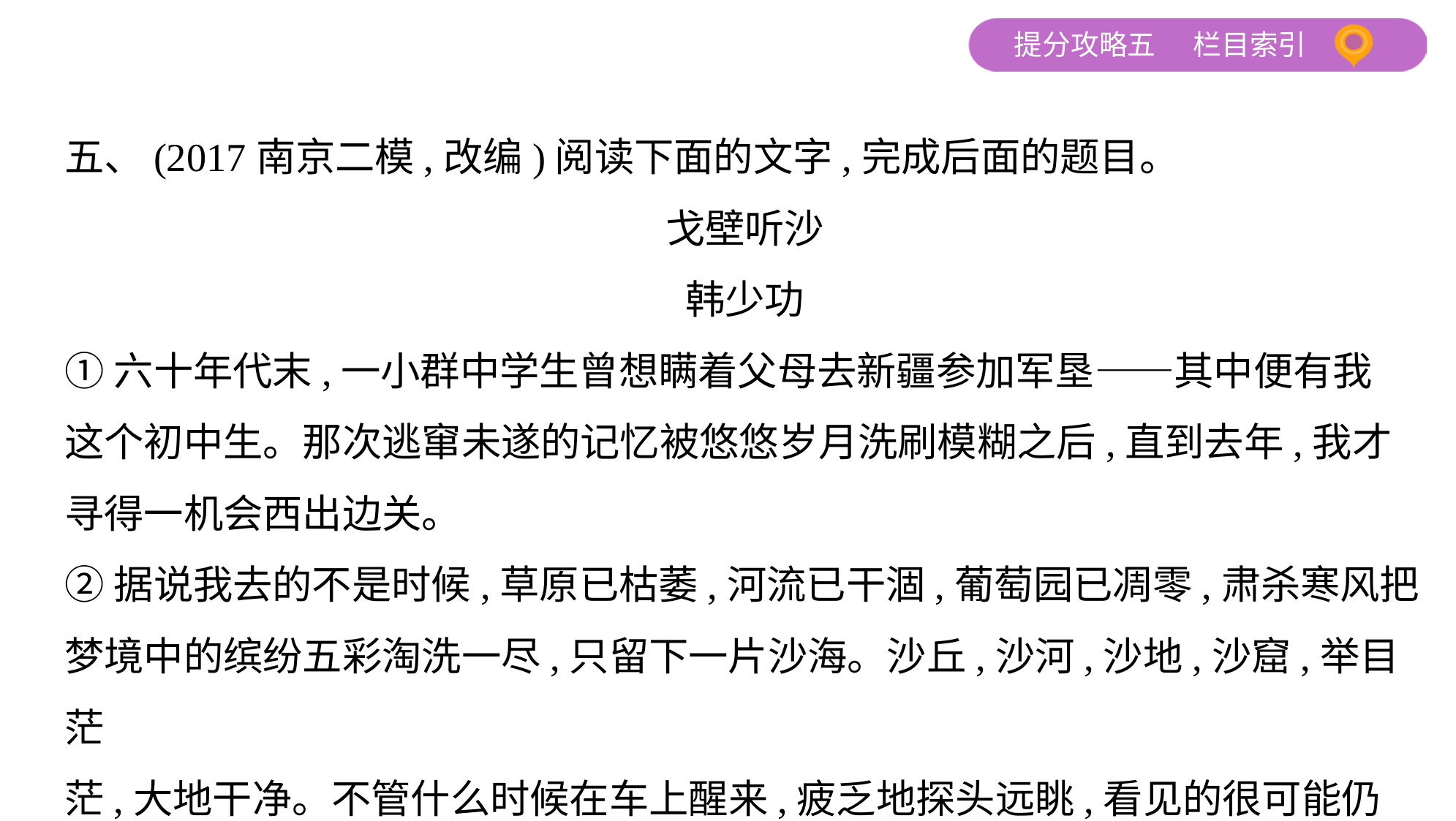

五、(2017南京二模,改编)阅读下面的文字,完成后面的题目。
戈壁听沙
韩少功
①六十年代末,一小群中学生曾想瞒着父母去新疆参加军垦——其中便有我
这个初中生。那次逃窜未遂的记忆被悠悠岁月洗刷模糊之后,直到去年,我才
寻得一机会西出边关。
②据说我去的不是时候,草原已枯萎,河流已干涸,葡萄园已凋零,肃杀寒风把
梦境中的缤纷五彩淘洗一尽,只留下一片沙海。沙丘,沙河,沙地,沙窟,举目茫
茫,大地干净。不管什么时候在车上醒来,疲乏地探头远眺,看见的很可能仍